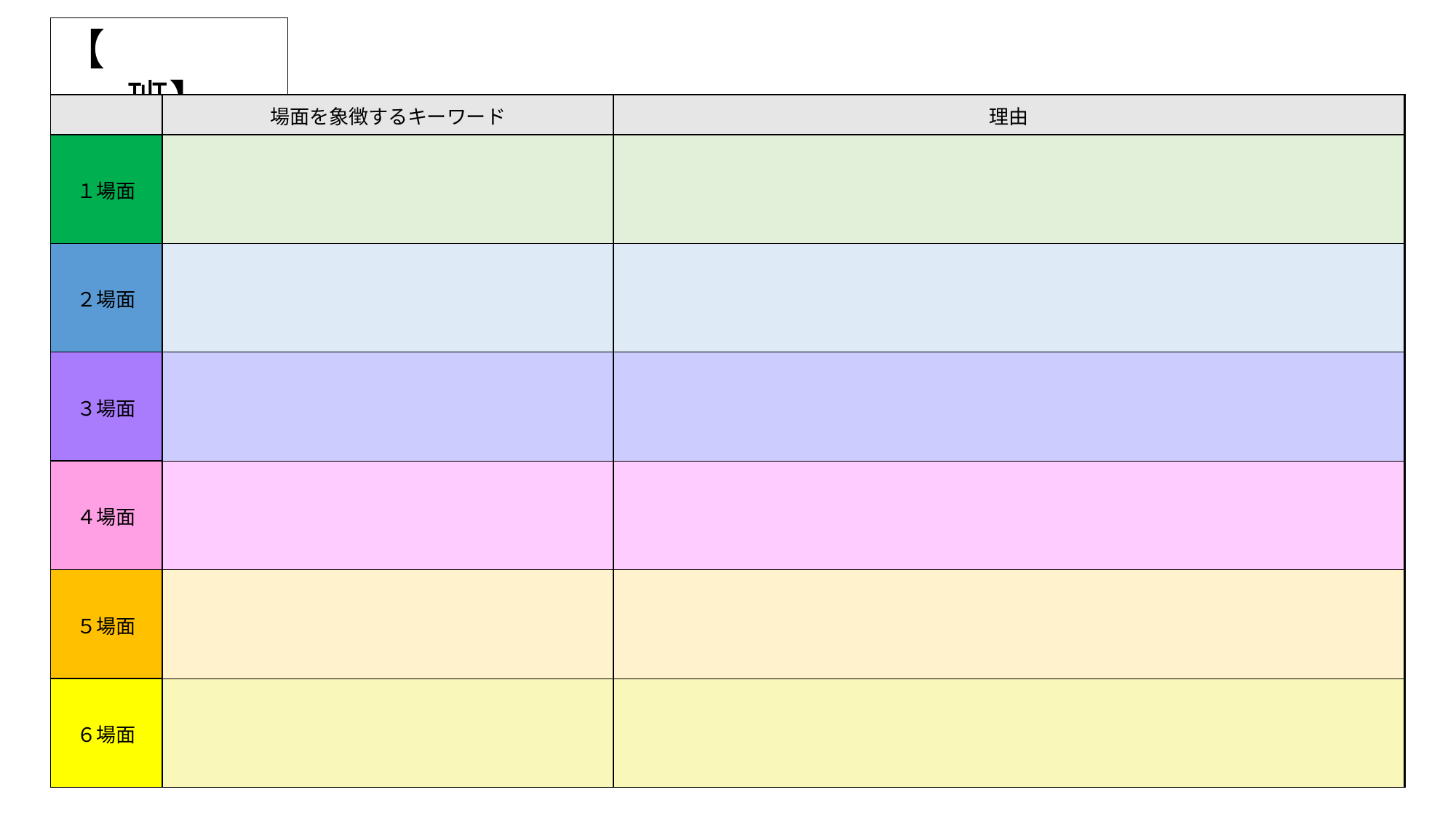

【　　　　班】
| ​ | 場面を象徴する​キーワード​ | 理由​ |
| --- | --- | --- |
| １場面​ |  |  |
| ２場面​ |  |  |
| ３場面​ |  |  |
| ４場面​ |  |  |
| ５場面​ |  |  |
| ６場面​ |  |  |